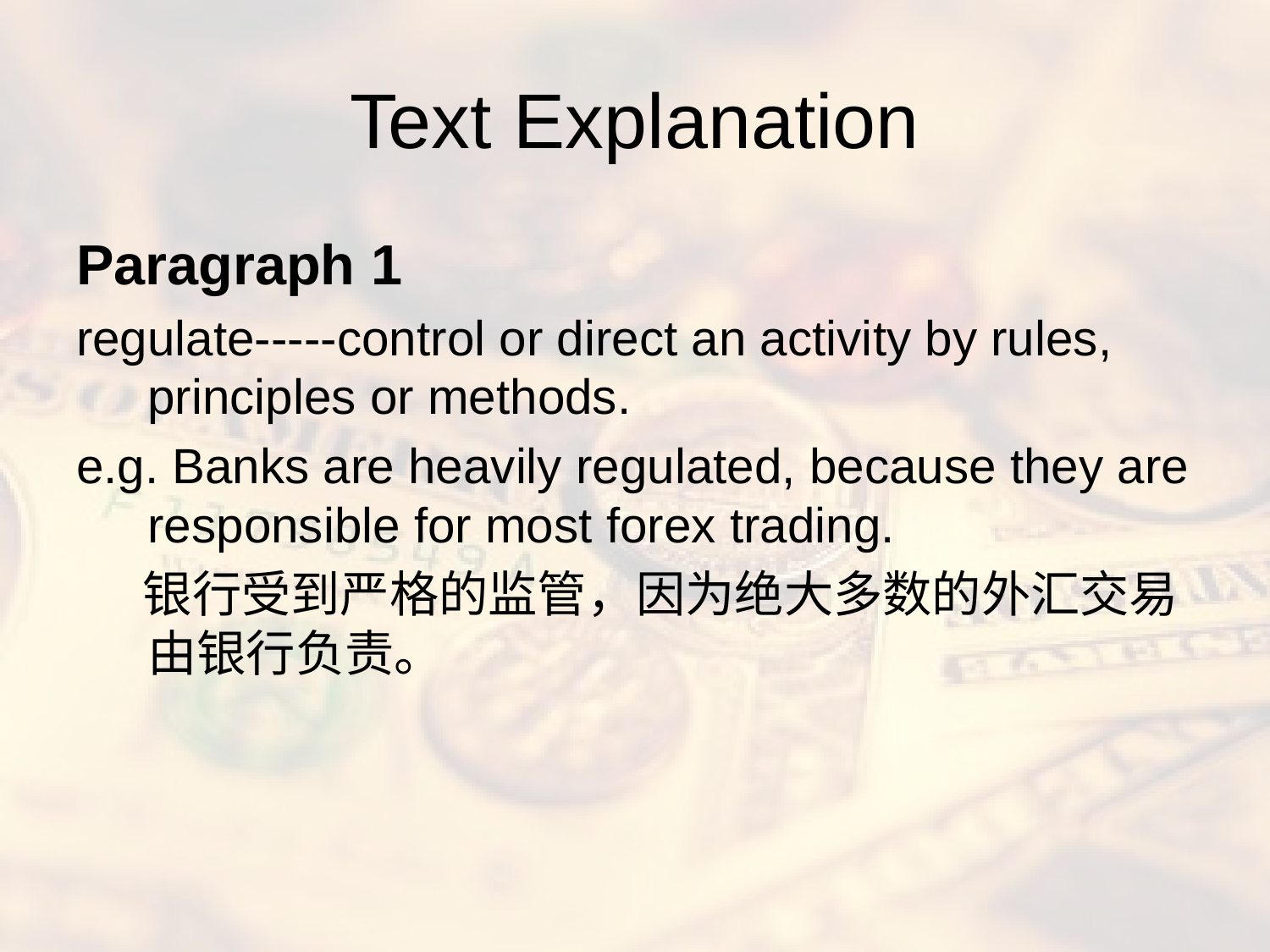

# Text Explanation
Paragraph 1
regulate-----control or direct an activity by rules, principles or methods.
e.g. Banks are heavily regulated, because they are responsible for most forex trading.
     银行受到严格的监管，因为绝大多数的外汇交易由银行负责。